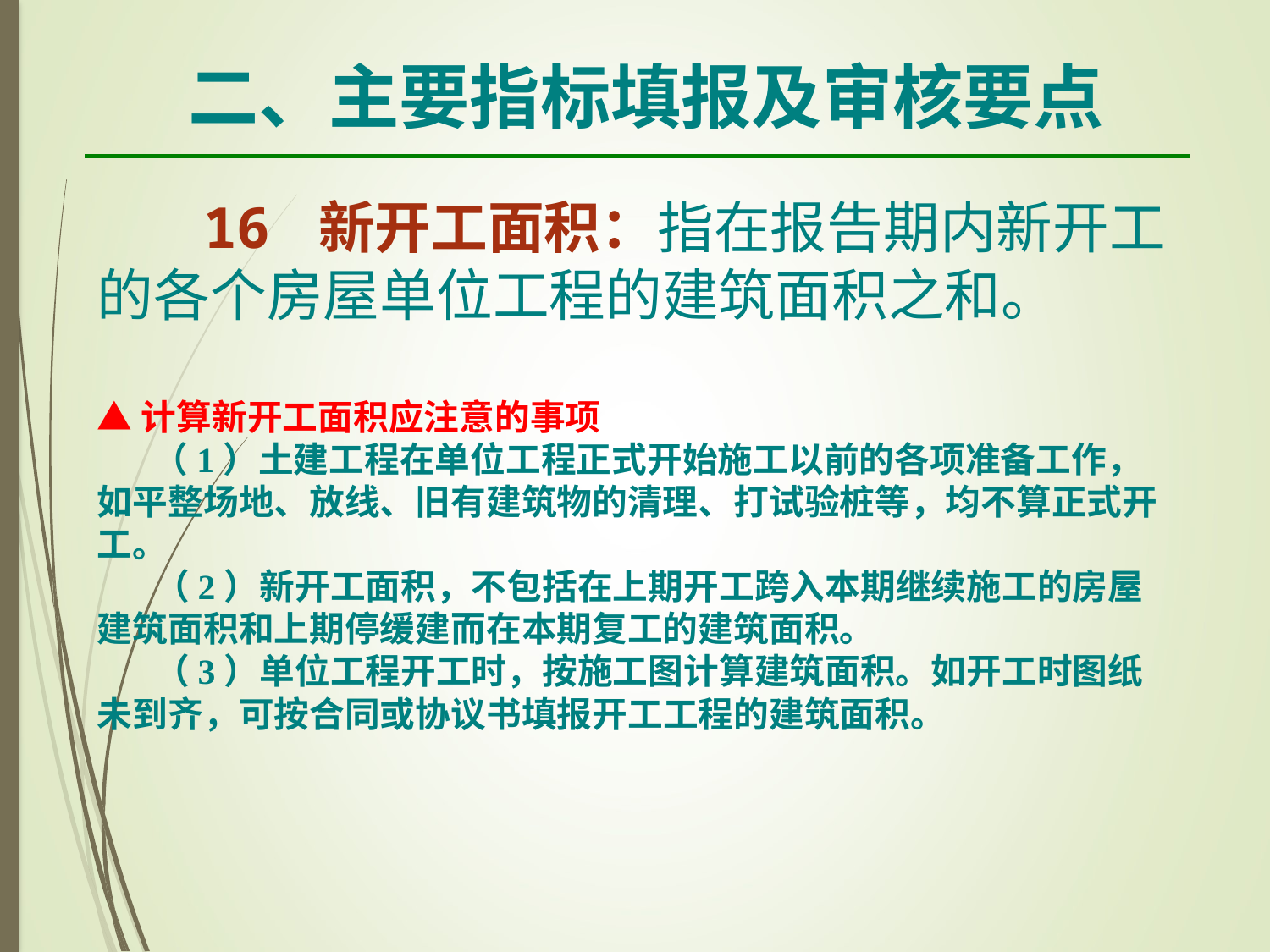

二、主要指标填报及审核要点
          16 新开工面积：指在报告期内新开工的各个房屋单位工程的建筑面积之和。

▲计算新开工面积应注意的事项
      （1）土建工程在单位工程正式开始施工以前的各项准备工作，如平整场地、放线、旧有建筑物的清理、打试验桩等，均不算正式开工。
      （2）新开工面积，不包括在上期开工跨入本期继续施工的房屋建筑面积和上期停缓建而在本期复工的建筑面积。
      （3）单位工程开工时，按施工图计算建筑面积。如开工时图纸未到齐，可按合同或协议书填报开工工程的建筑面积。